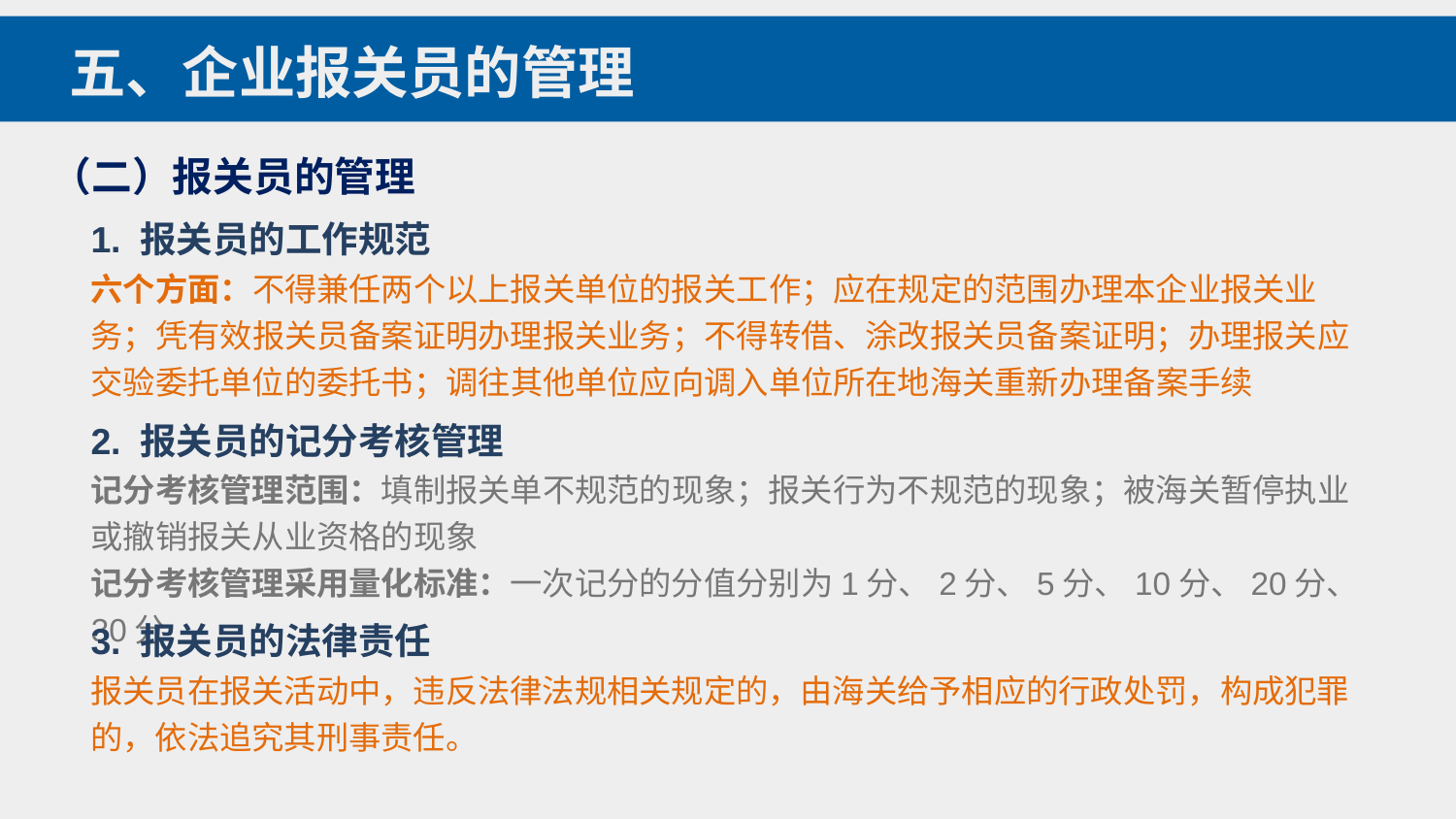

五、企业报关员的管理
（二）报关员的管理
1. 报关员的工作规范
六个方面：不得兼任两个以上报关单位的报关工作；应在规定的范围办理本企业报关业务；凭有效报关员备案证明办理报关业务；不得转借、涂改报关员备案证明；办理报关应交验委托单位的委托书；调往其他单位应向调入单位所在地海关重新办理备案手续
2. 报关员的记分考核管理
记分考核管理范围：填制报关单不规范的现象；报关行为不规范的现象；被海关暂停执业或撤销报关从业资格的现象
记分考核管理采用量化标准：一次记分的分值分别为1分、2分、5分、10分、20分、30分
3. 报关员的法律责任
报关员在报关活动中，违反法律法规相关规定的，由海关给予相应的行政处罚，构成犯罪的，依法追究其刑事责任。